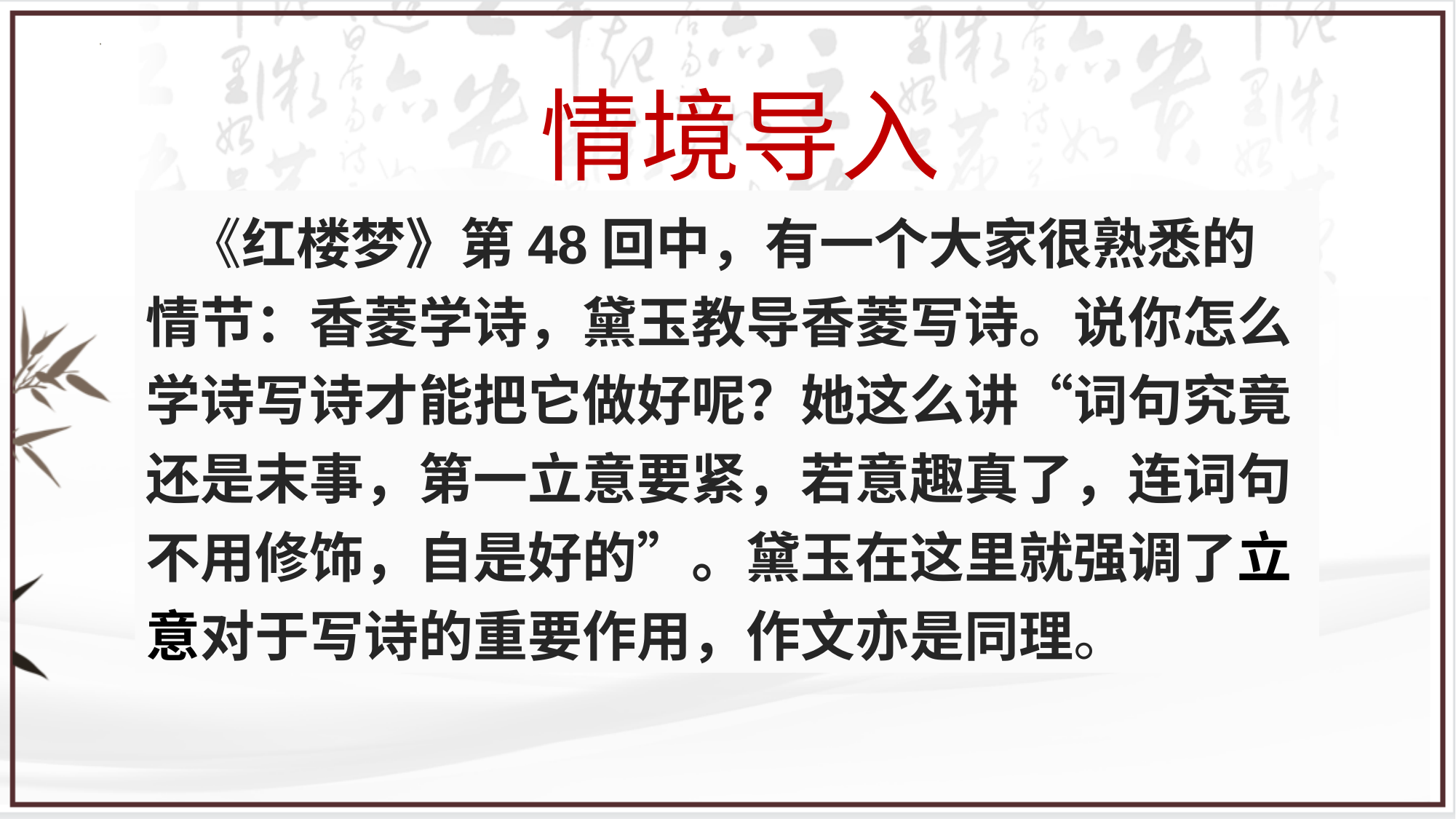

情境导入
   《红楼梦》第48回中，有一个大家很熟悉的情节：香菱学诗，黛玉教导香菱写诗。说你怎么学诗写诗才能把它做好呢？她这么讲“词句究竟还是末事，第一立意要紧，若意趣真了，连词句不用修饰，自是好的”。黛玉在这里就强调了立意对于写诗的重要作用，作文亦是同理。